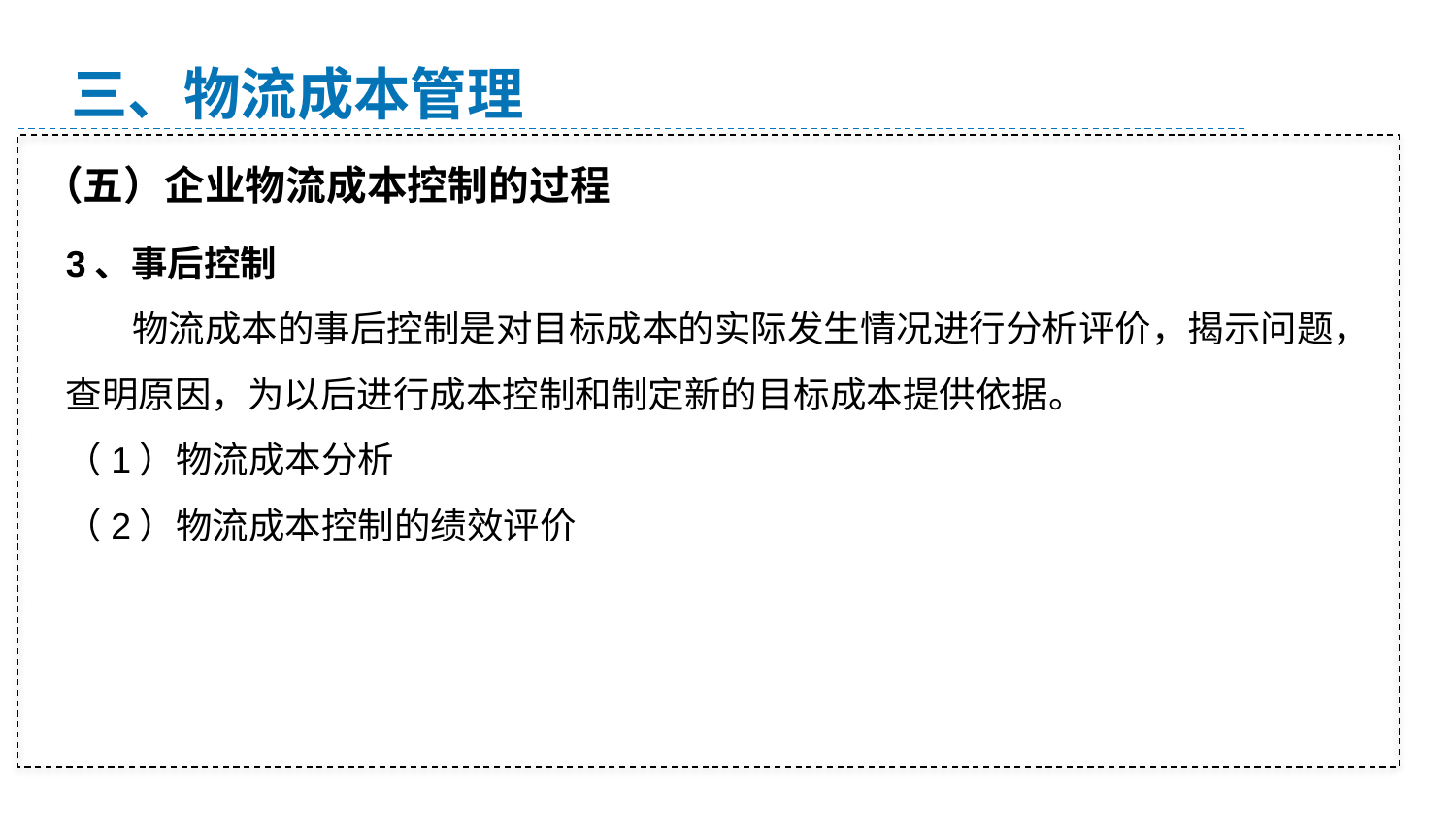

三、物流成本管理
（五）企业物流成本控制的过程

3、事后控制
       物流成本的事后控制是对目标成本的实际发生情况进行分析评价，揭示问题，查明原因，为以后进行成本控制和制定新的目标成本提供依据。
（1）物流成本分析
（2）物流成本控制的绩效评价